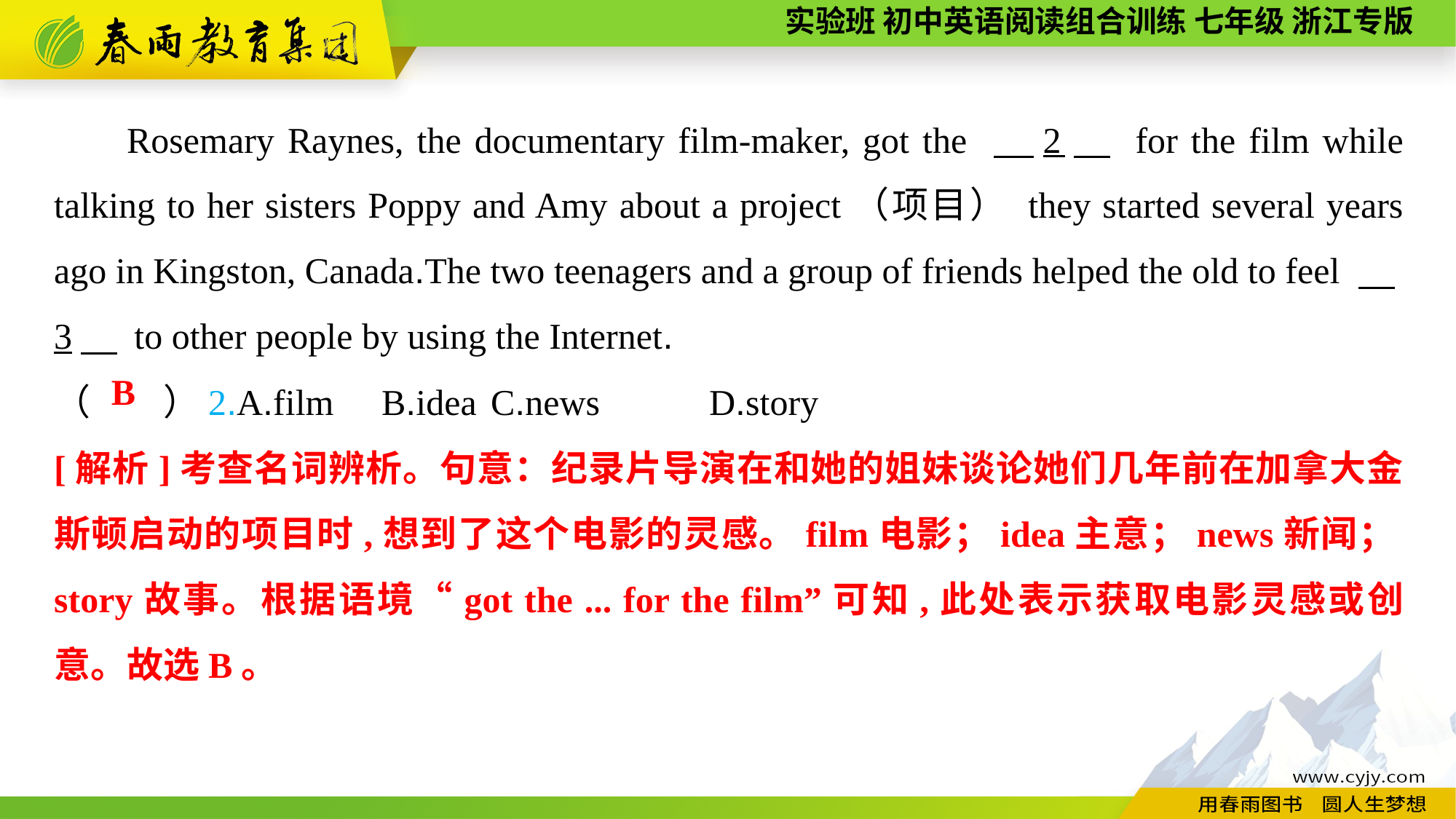

Rosemary Raynes, the documentary film-maker, got the 　2　 for the film while talking to her sisters Poppy and Amy about a project（项目） they started several years ago in Kingston, Canada.The two teenagers and a group of friends helped the old to feel 　3　 to other people by using the Internet.
（　　）2.A.film	B.idea	C.news	D.story
B
[解析]考查名词辨析。句意：纪录片导演在和她的姐妹谈论她们几年前在加拿大金斯顿启动的项目时,想到了这个电影的灵感。film电影；idea主意；news新闻；story故事。根据语境“got the ... for the film”可知,此处表示获取电影灵感或创意。故选B。